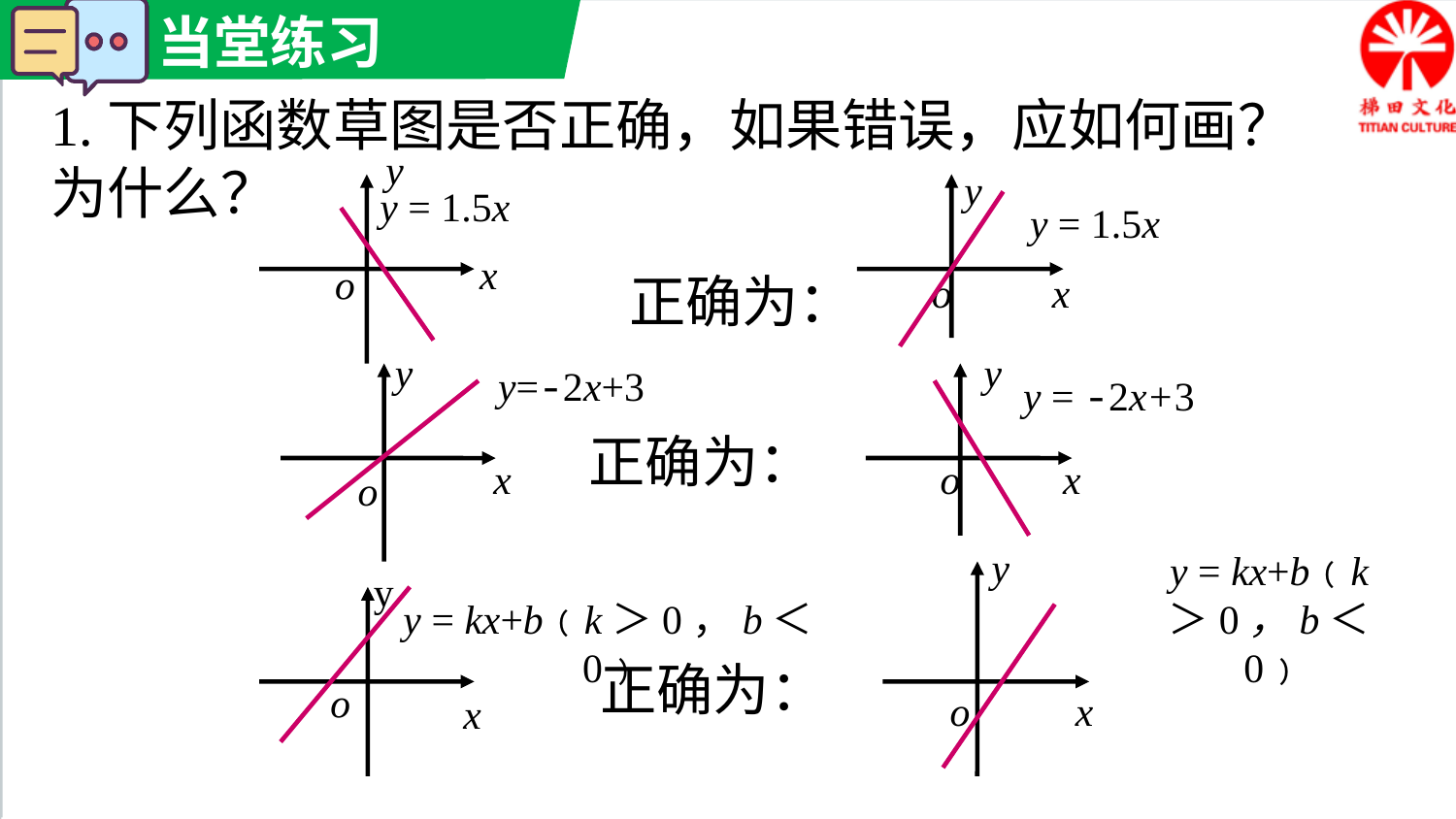

1.下列函数草图是否正确，如果错误，应如何画？为什么？
y
y
y = 1.5x

y = 1.5x

x
正确为：
o
x
o

y
y
y=-2x+3

y = -2x+3

正确为：
x
o
x

o

y
y = kx+b﹙k＞0，b＜0﹚
y

y = kx+b﹙k＞0，b＜0﹚

正确为：
o
x

o
x